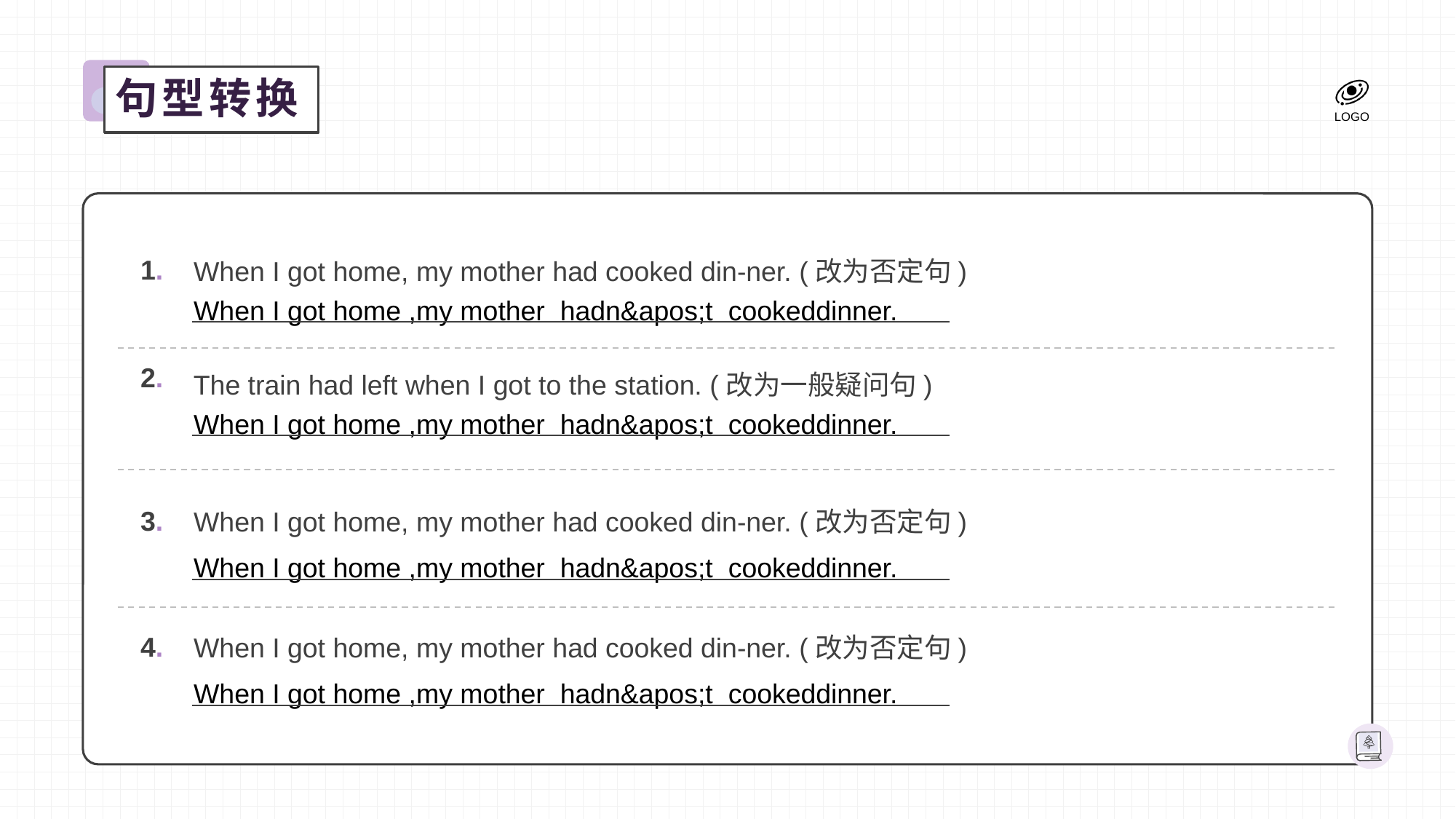

句型转换
When I got home, my mother had cooked din-ner. (改为否定句)
1.
When I got home ,my mother  hadn&apos;t  cookeddinner.
The train had left when I got to the station. (改为一般疑问句)
2.
When I got home ,my mother  hadn&apos;t  cookeddinner.
When I got home, my mother had cooked din-ner. (改为否定句)
3.
When I got home ,my mother  hadn&apos;t  cookeddinner.
When I got home, my mother had cooked din-ner. (改为否定句)
4.
When I got home ,my mother  hadn&apos;t  cookeddinner.